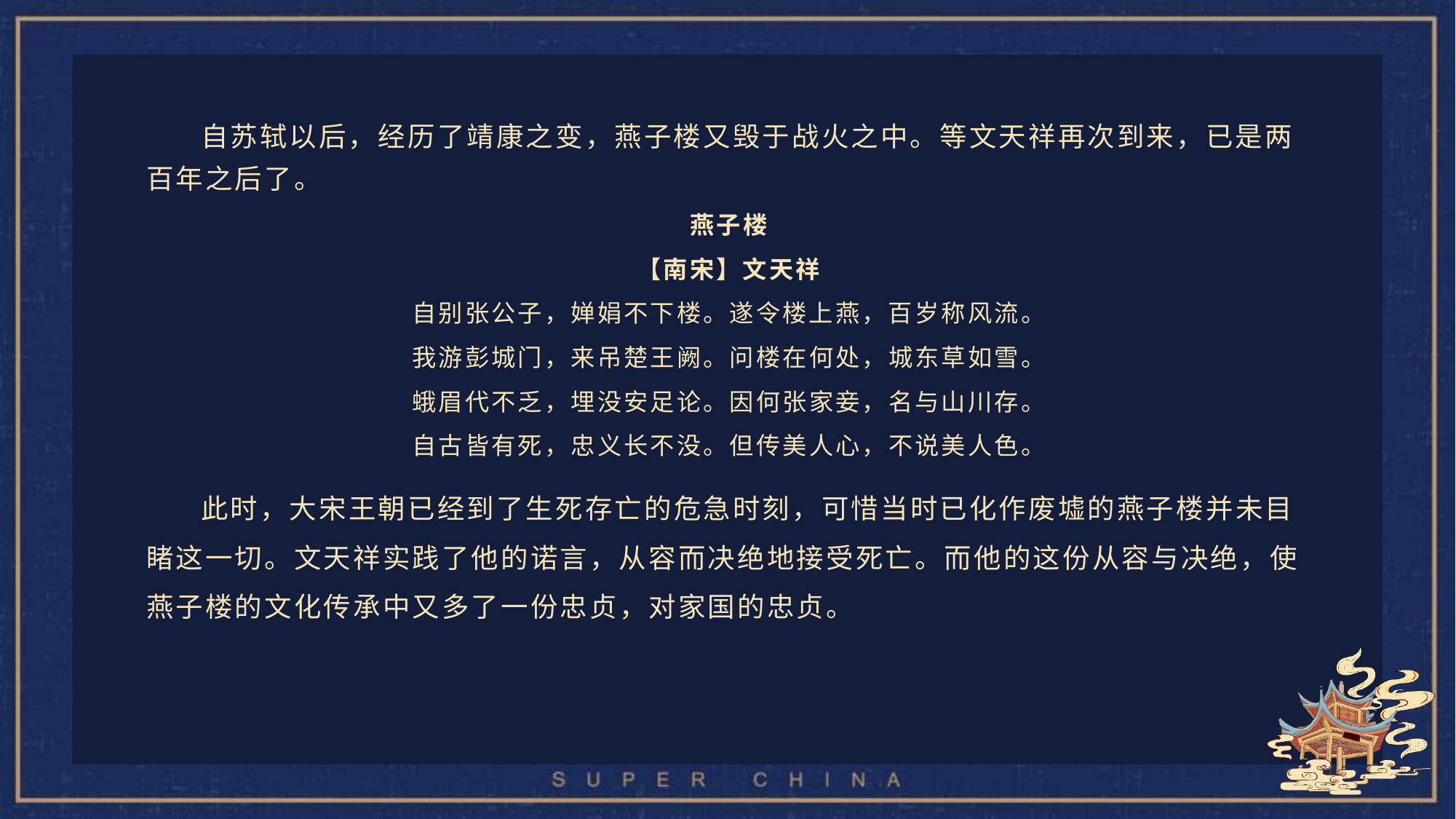

自苏轼以后，经历了靖康之变，燕子楼又毁于战火之中。等文天祥再次到来，已是两百年之后了。
燕子楼
【南宋】文天祥
自别张公子，婵娟不下楼。遂令楼上燕，百岁称风流。
我游彭城门，来吊楚王阙。问楼在何处，城东草如雪。
蛾眉代不乏，埋没安足论。因何张家妾，名与山川存。
自古皆有死，忠义长不没。但传美人心，不说美人色。
此时，大宋王朝已经到了生死存亡的危急时刻，可惜当时已化作废墟的燕子楼并未目睹这一切。文天祥实践了他的诺言，从容而决绝地接受死亡。而他的这份从容与决绝，使燕子楼的文化传承中又多了一份忠贞，对家国的忠贞。